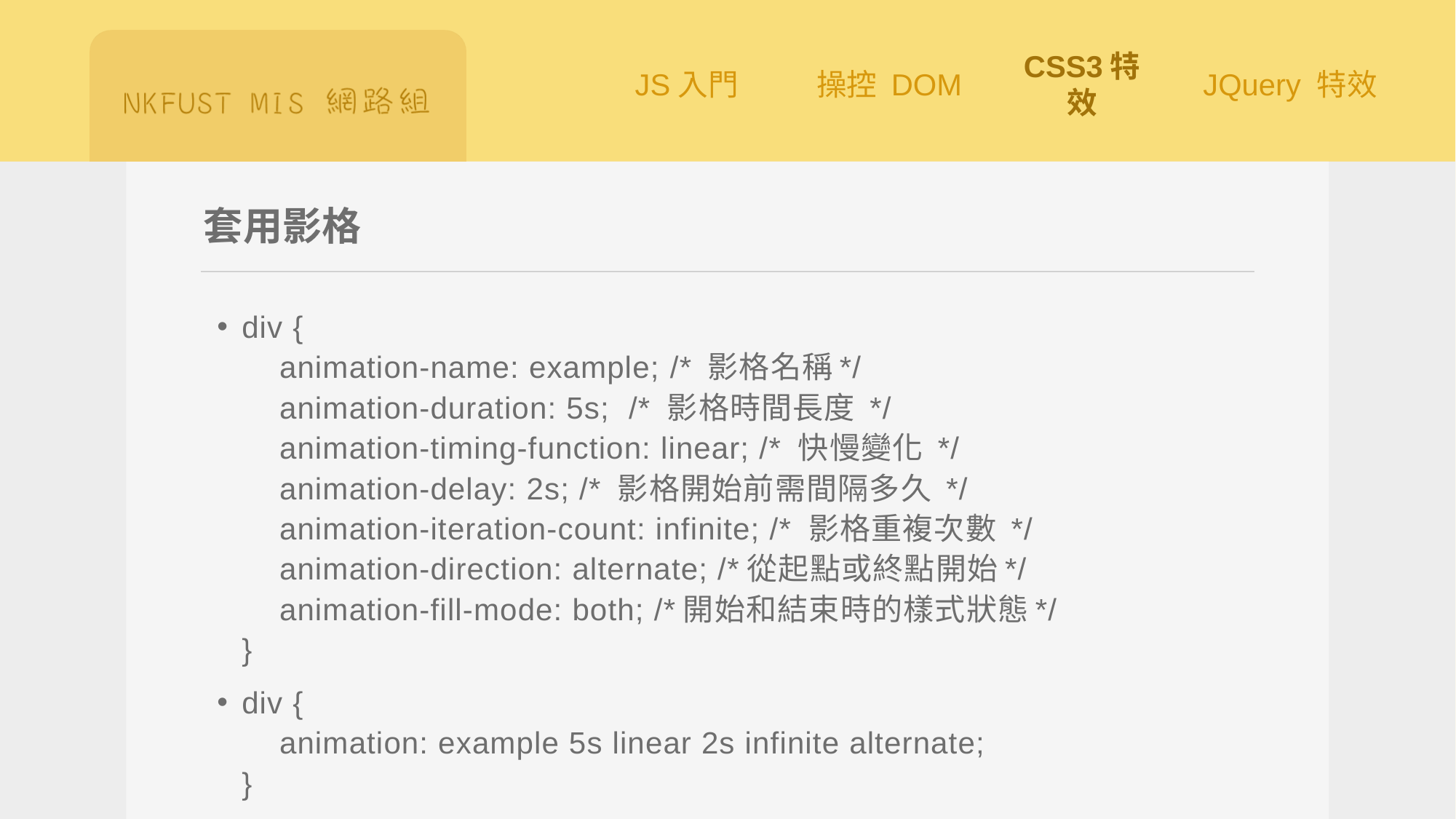

# 套用影格
div {
    animation-name: example; /* 影格名稱*/
    animation-duration: 5s;  /* 影格時間長度 */
    animation-timing-function: linear; /* 快慢變化 */
    animation-delay: 2s; /* 影格開始前需間隔多久 */
    animation-iteration-count: infinite; /* 影格重複次數 */
    animation-direction: alternate; /*從起點或終點開始*/
    animation-fill-mode: both; /*開始和結束時的樣式狀態*/
}
div {
    animation: example 5s linear 2s infinite alternate;
}